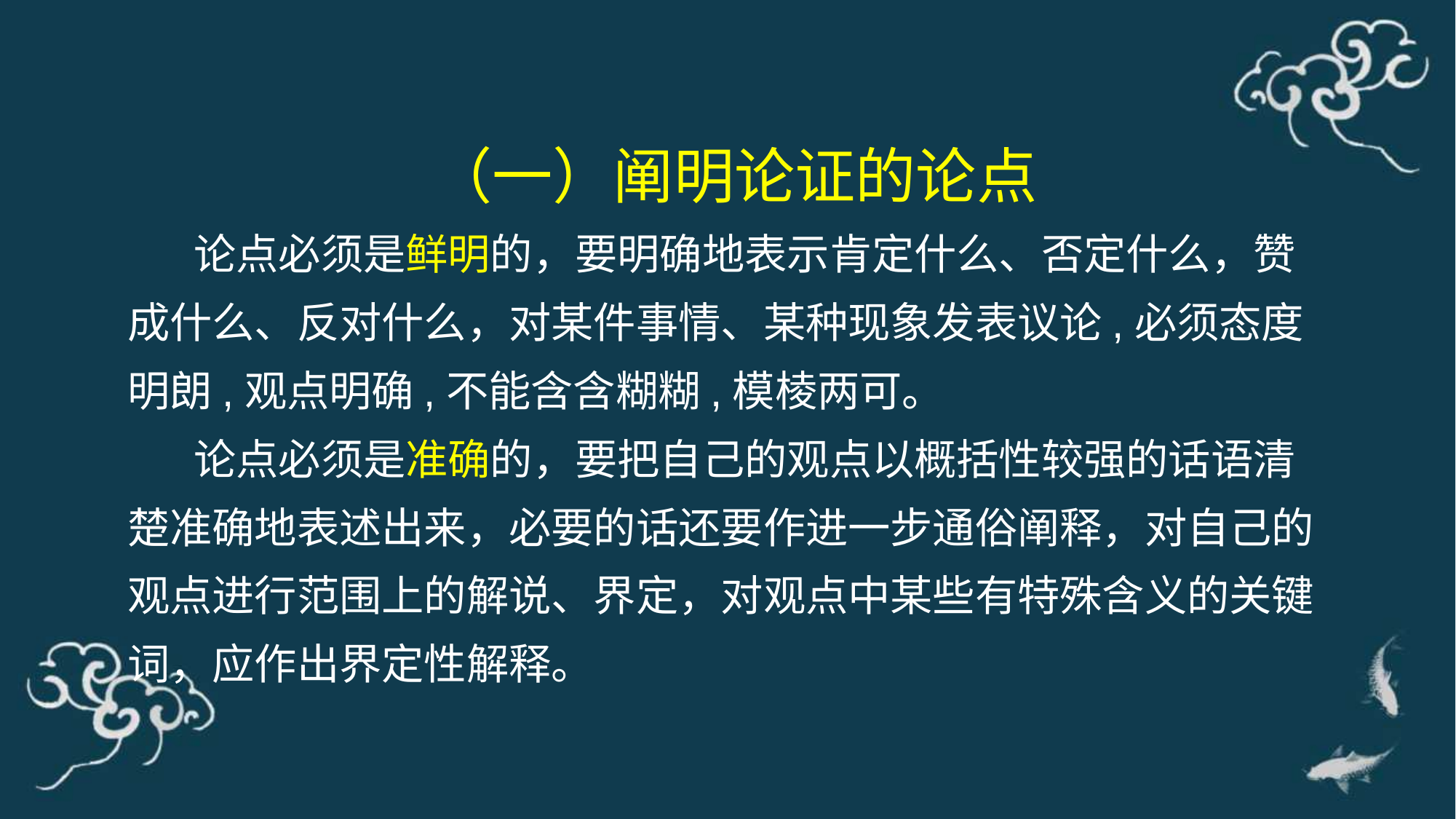

（一）阐明论证的论点
    论点必须是鲜明的，要明确地表示肯定什么、否定什么，赞成什么、反对什么，对某件事情、某种现象发表议论,必须态度明朗,观点明确,不能含含糊糊,模棱两可。
    论点必须是准确的，要把自己的观点以概括性较强的话语清楚准确地表述出来，必要的话还要作进一步通俗阐释，对自己的观点进行范围上的解说、界定，对观点中某些有特殊含义的关键词，应作出界定性解释。